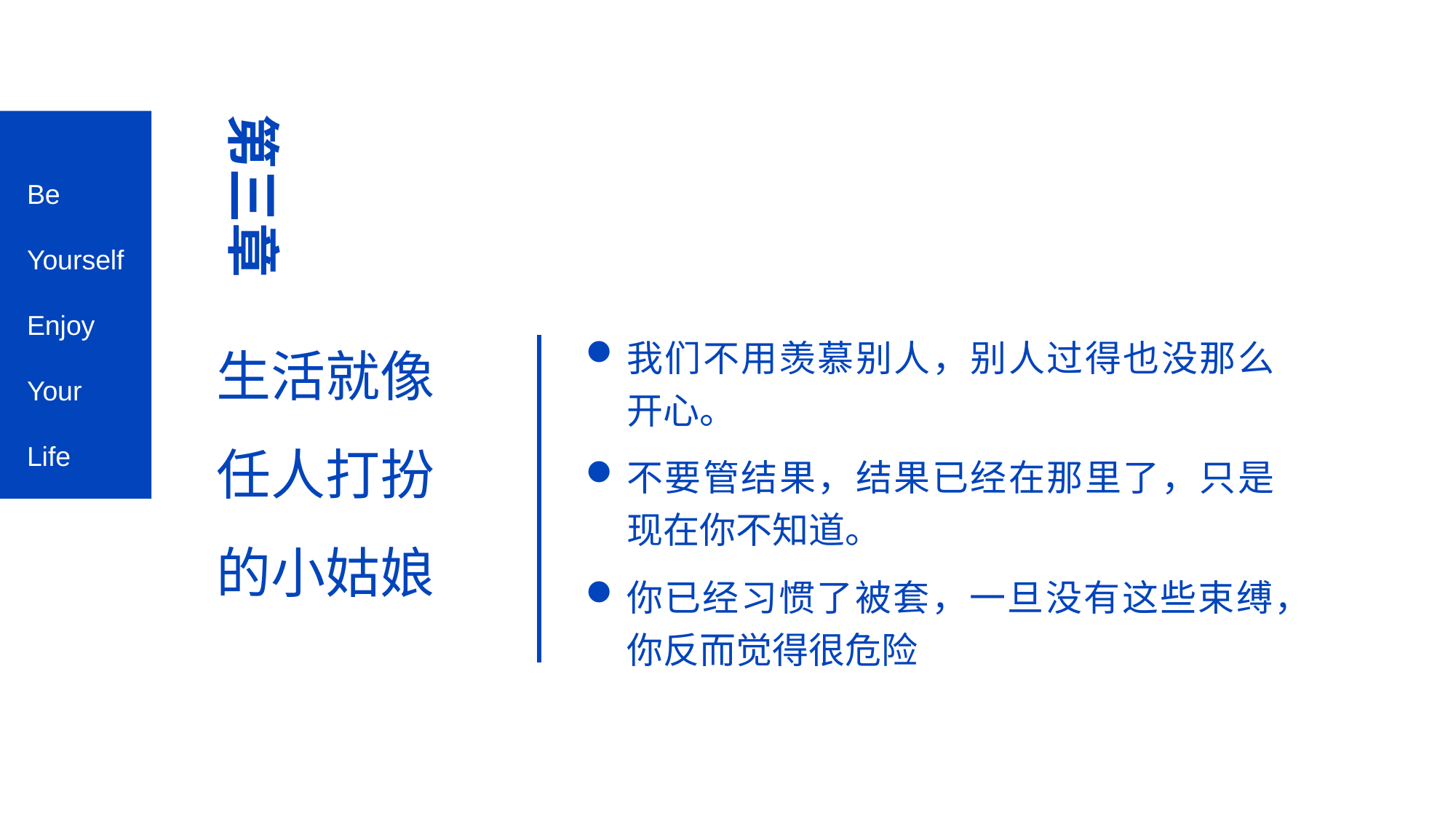

第三章

Be
Yourself
Enjoy
Your
Life
生活就像
任人打扮
的小姑娘
我们不用羡慕别人，别人过得也没那么开心。
不要管结果，结果已经在那里了，只是现在你不知道。
你已经习惯了被套，一旦没有这些束缚，你反而觉得很危险